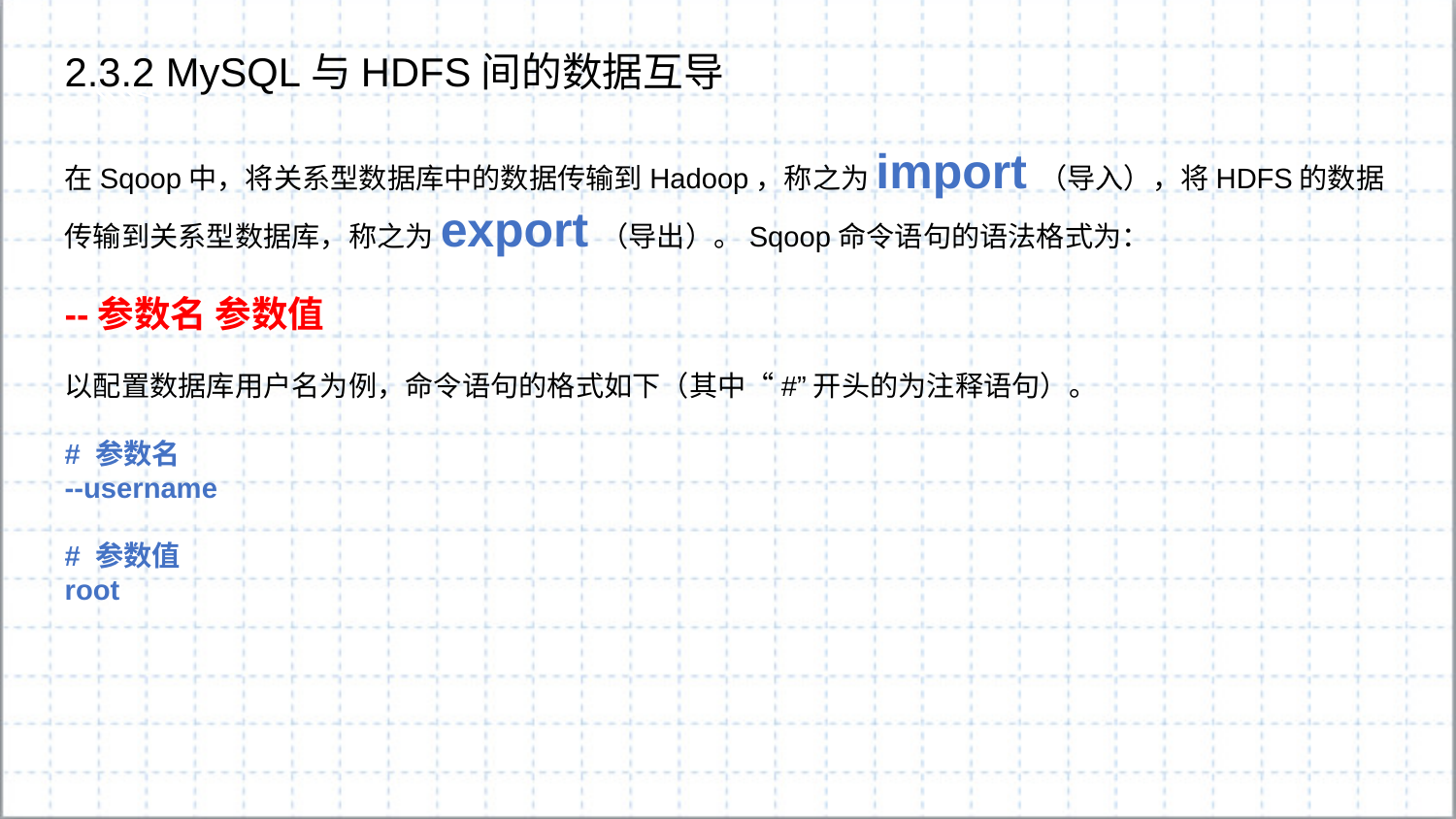

2.3.2 MySQL与HDFS间的数据互导
在Sqoop中，将关系型数据库中的数据传输到Hadoop，称之为import（导入），将HDFS的数据传输到关系型数据库，称之为export（导出）。Sqoop命令语句的语法格式为：

--参数名 参数值

以配置数据库用户名为例，命令语句的格式如下（其中“#”开头的为注释语句）。

# 参数名
--username

# 参数值
root